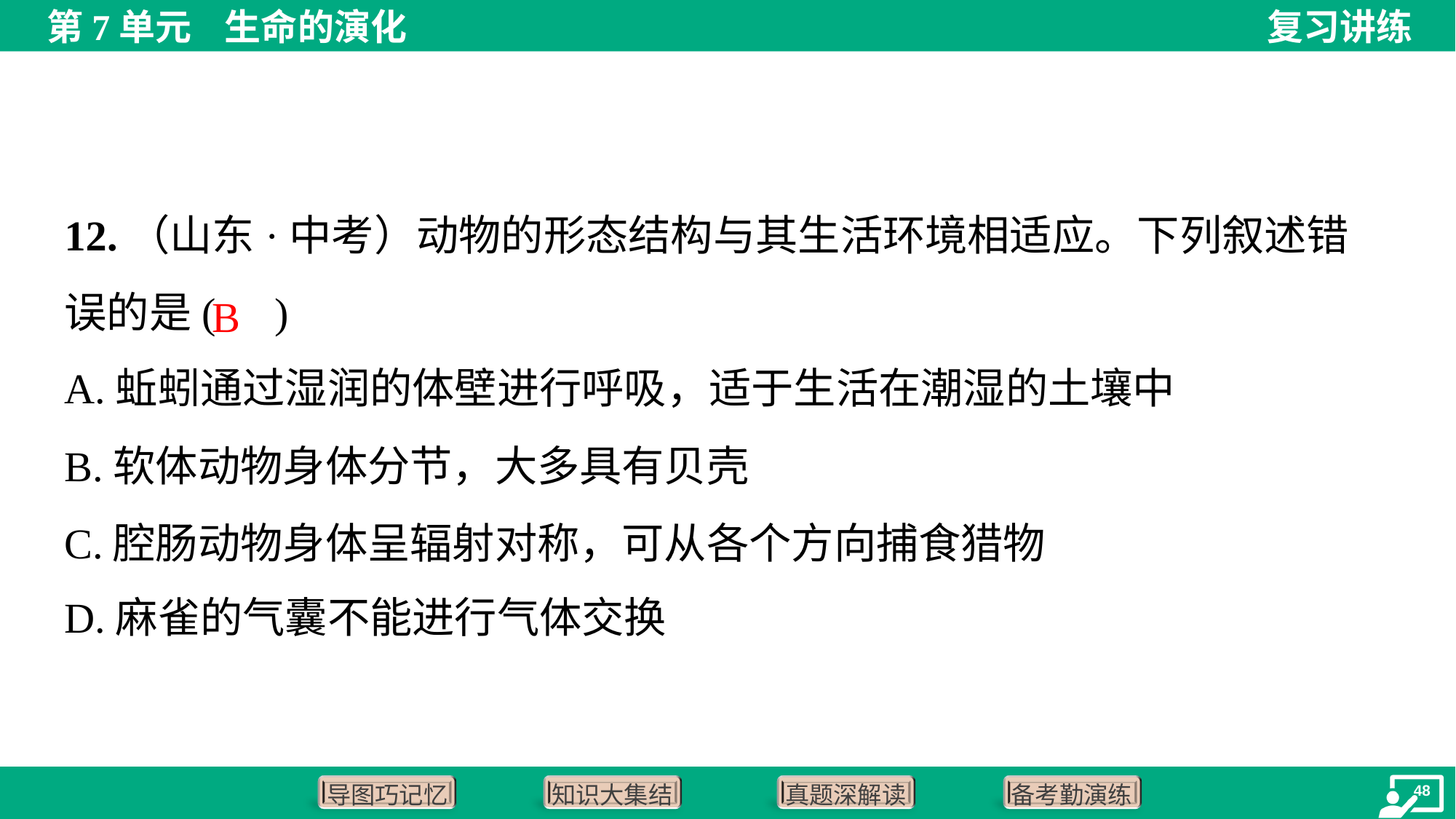

12.（山东·中考）动物的形态结构与其生活环境相适应。下列叙述错误的是(     )
B
A.蚯蚓通过湿润的体壁进行呼吸，适于生活在潮湿的土壤中
B.软体动物身体分节，大多具有贝壳
C.腔肠动物身体呈辐射对称，可从各个方向捕食猎物
D.麻雀的气囊不能进行气体交换